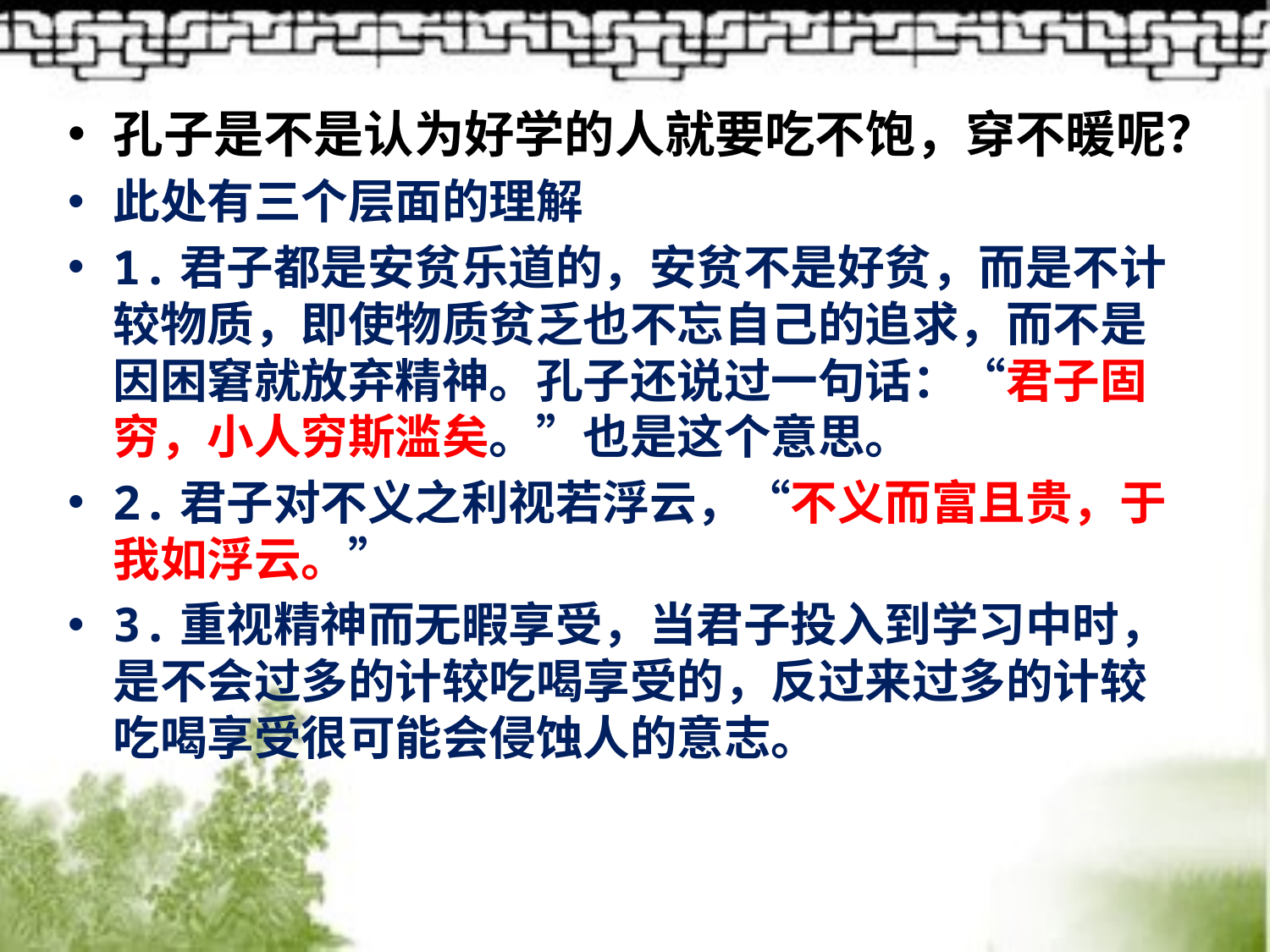

孔子是不是认为好学的人就要吃不饱，穿不暖呢？
此处有三个层面的理解
1.君子都是安贫乐道的，安贫不是好贫，而是不计较物质，即使物质贫乏也不忘自己的追求，而不是因困窘就放弃精神。孔子还说过一句话：“君子固穷，小人穷斯滥矣。”也是这个意思。
2.君子对不义之利视若浮云，“不义而富且贵，于我如浮云。”
3.重视精神而无暇享受，当君子投入到学习中时，是不会过多的计较吃喝享受的，反过来过多的计较吃喝享受很可能会侵蚀人的意志。